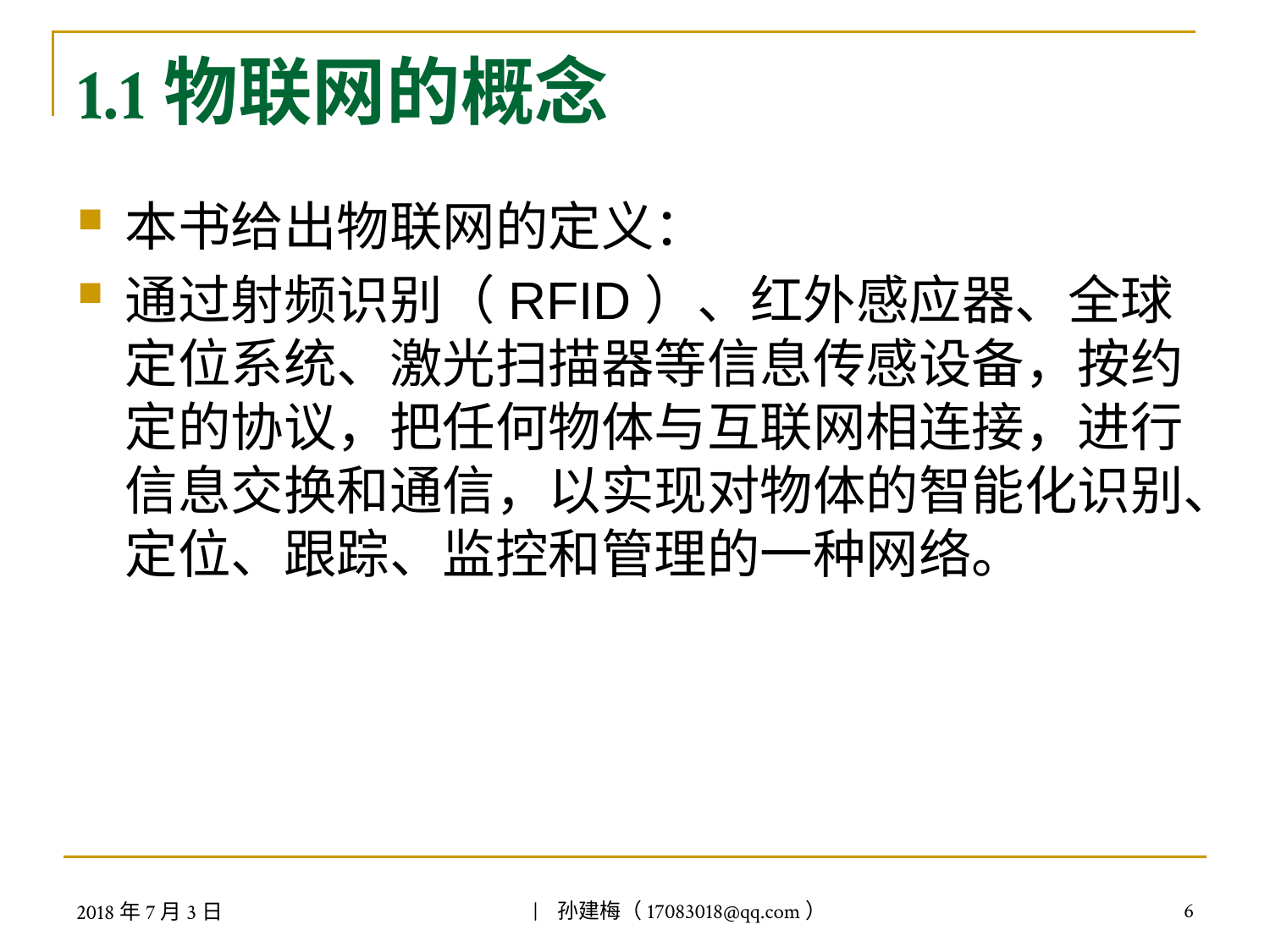

# 1.1物联网的概念
本书给出物联网的定义：
通过射频识别（RFID）、红外感应器、全球定位系统、激光扫描器等信息传感设备，按约定的协议，把任何物体与互联网相连接，进行信息交换和通信，以实现对物体的智能化识别、定位、跟踪、监控和管理的一种网络。
|   孙建梅（17083018@qq.com）
2018年7月3日
6